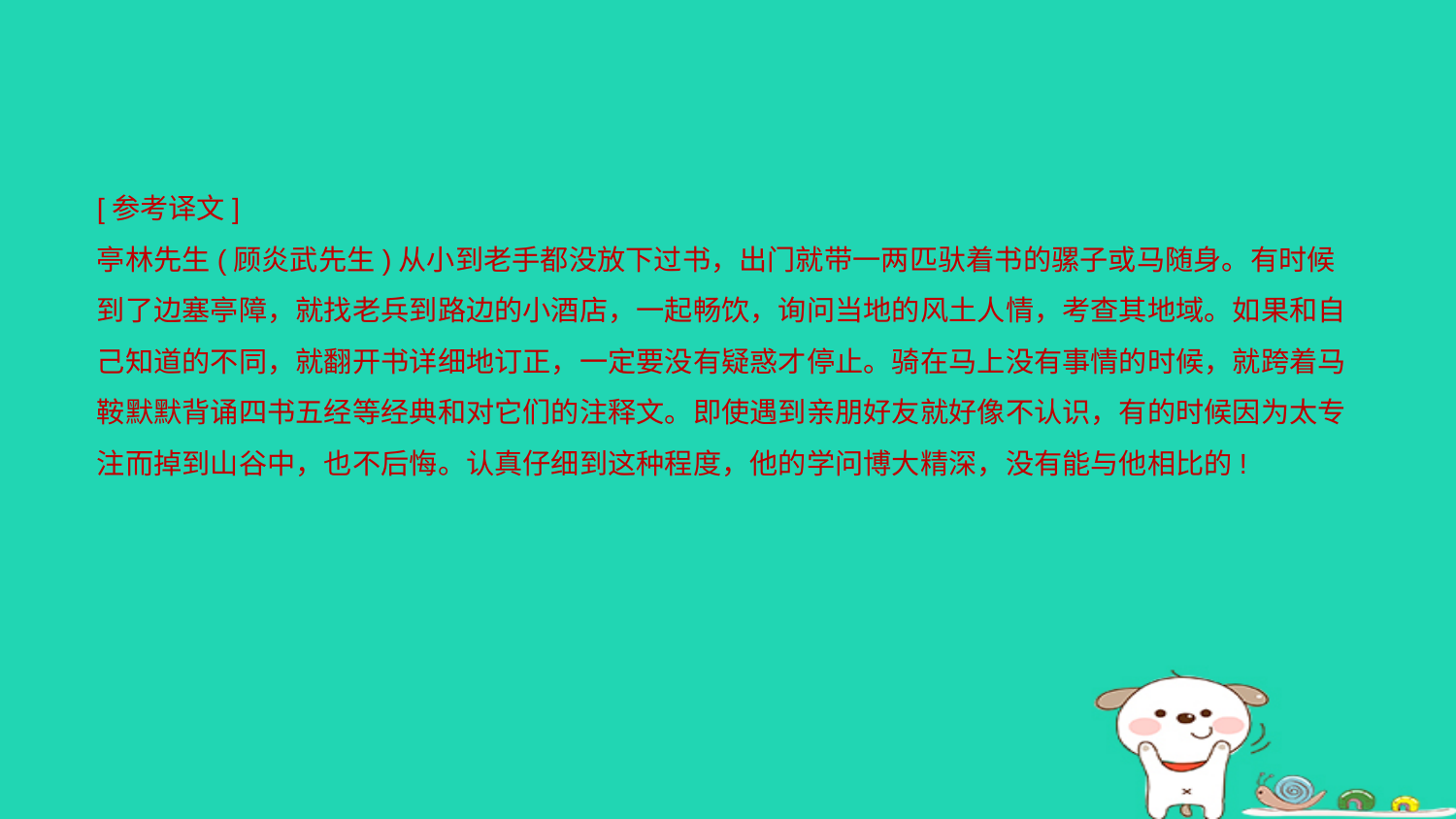

[参考译文]
亭林先生(顾炎武先生)从小到老手都没放下过书，出门就带一两匹驮着书的骡子或马随身。有时候到了边塞亭障，就找老兵到路边的小酒店，一起畅饮，询问当地的风土人情，考查其地域。如果和自己知道的不同，就翻开书详细地订正，一定要没有疑惑才停止。骑在马上没有事情的时候，就跨着马鞍默默背诵四书五经等经典和对它们的注释文。即使遇到亲朋好友就好像不认识，有的时候因为太专注而掉到山谷中，也不后悔。认真仔细到这种程度，他的学问博大精深，没有能与他相比的!